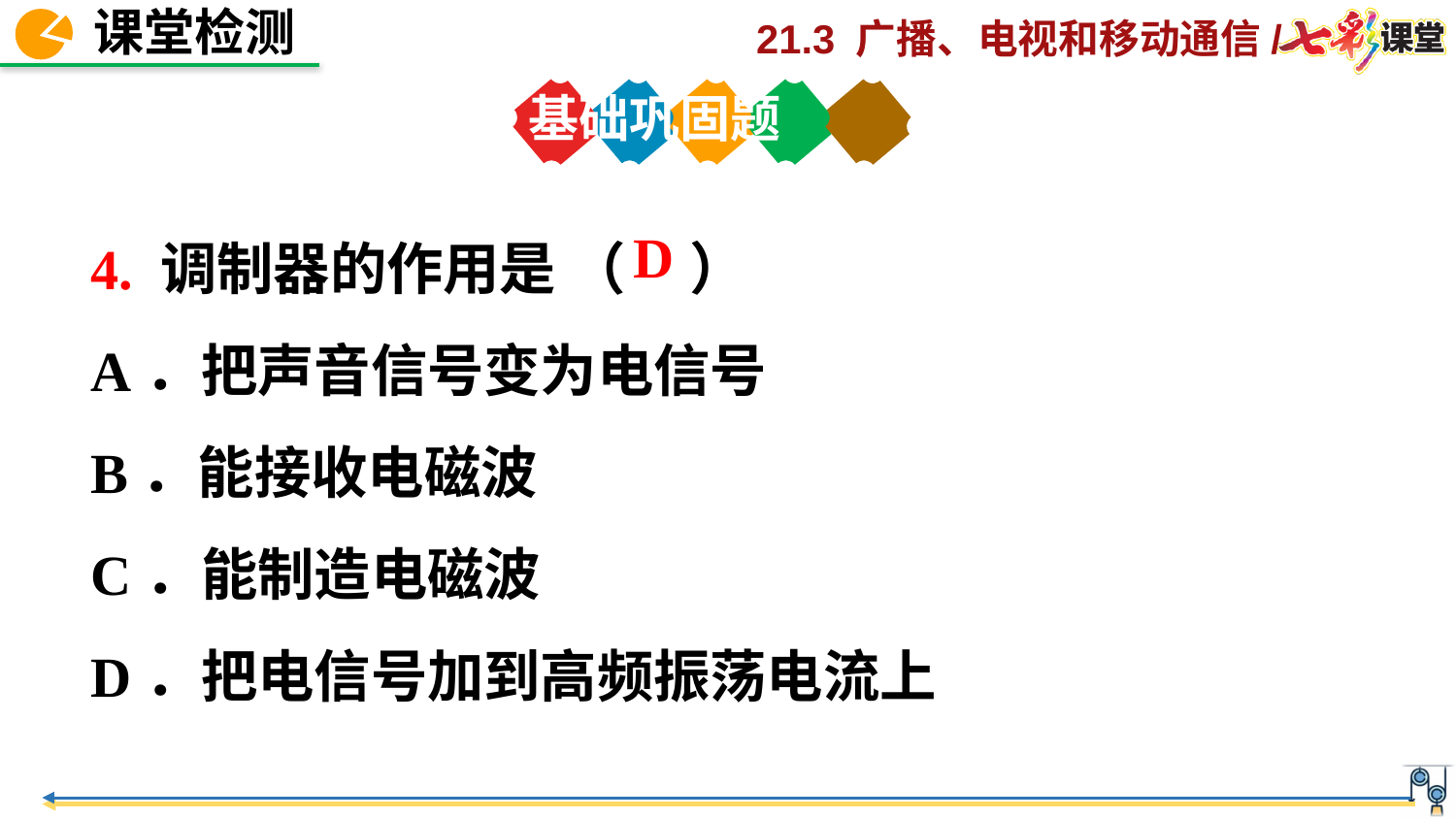

基础巩固题

4. 调制器的作用是 （     ）
A．把声音信号变为电信号
B．能接收电磁波
C．能制造电磁波
D．把电信号加到高频振荡电流上
D